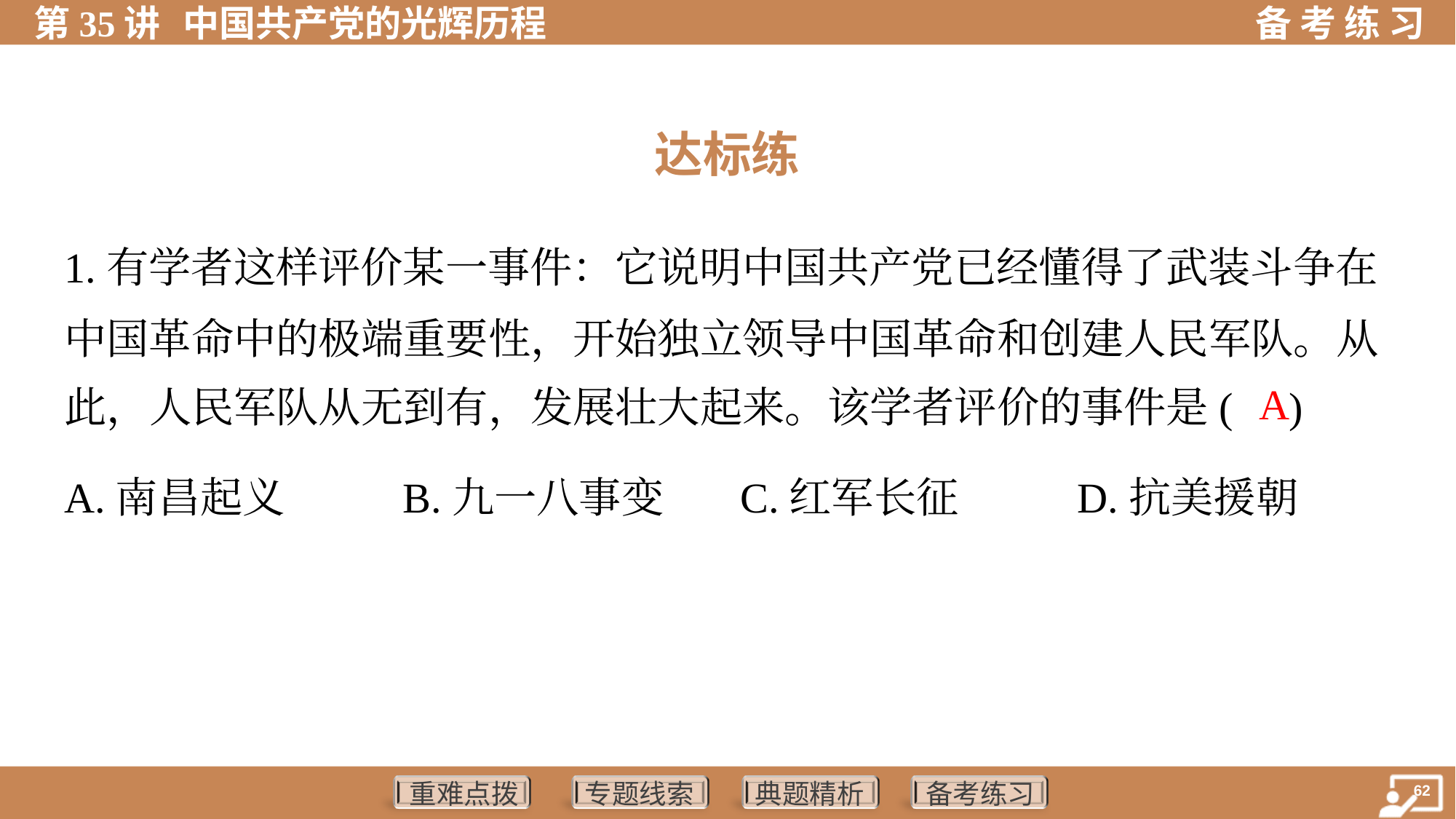

达标练
1.有学者这样评价某一事件：它说明中国共产党已经懂得了武装斗争在
中国革命中的极端重要性，开始独立领导中国革命和创建人民军队。从
此，人民军队从无到有，发展壮大起来。该学者评价的事件是(     )
A
A.南昌起义	B.九一八事变	C.红军长征	D.抗美援朝